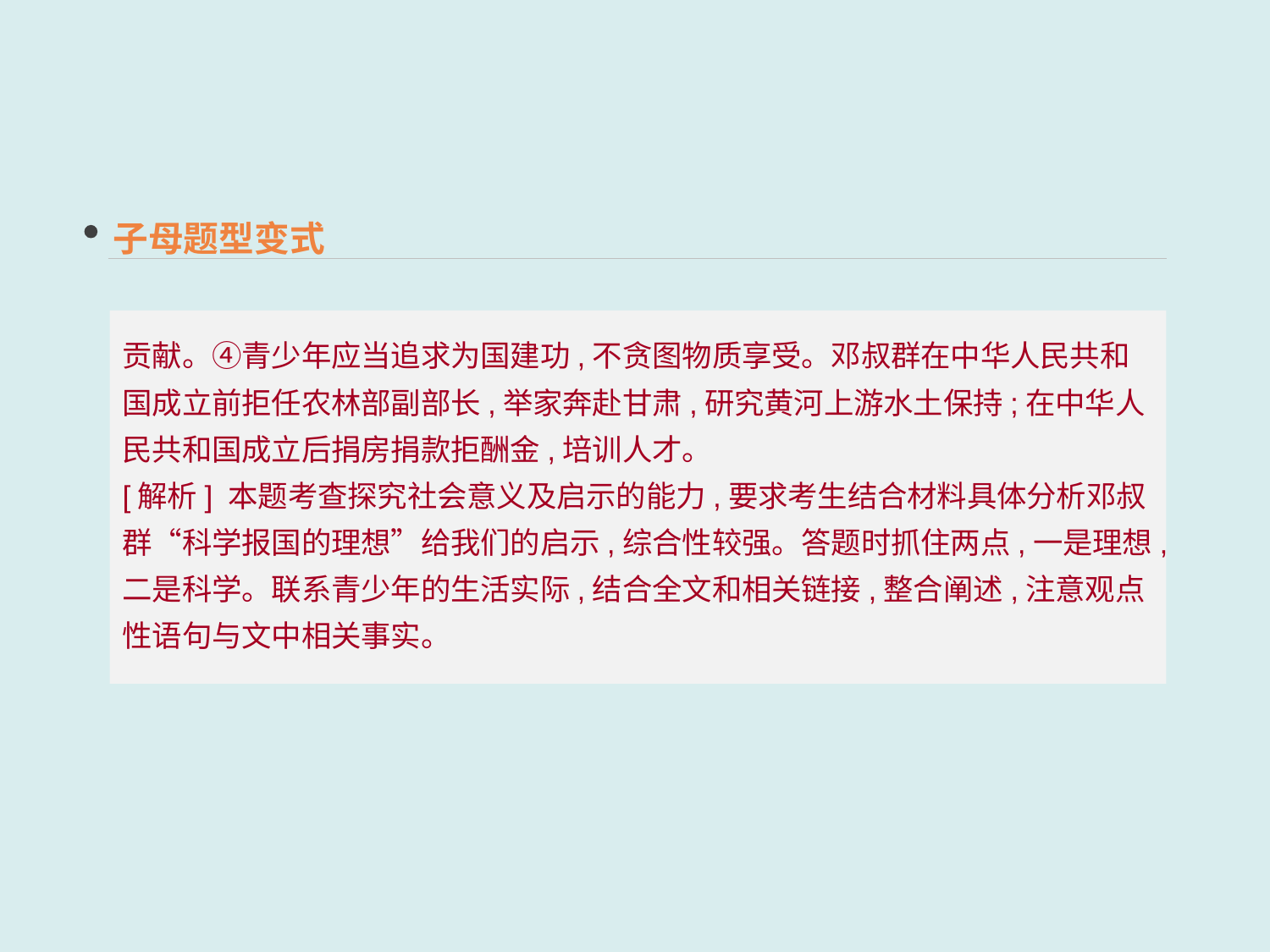

子母题型变式

贡献。④青少年应当追求为国建功,不贪图物质享受。邓叔群在中华人民共和国成立前拒任农林部副部长,举家奔赴甘肃,研究黄河上游水土保持;在中华人民共和国成立后捐房捐款拒酬金,培训人才。
[解析] 本题考查探究社会意义及启示的能力,要求考生结合材料具体分析邓叔群“科学报国的理想”给我们的启示,综合性较强。答题时抓住两点,一是理想,二是科学。联系青少年的生活实际,结合全文和相关链接,整合阐述,注意观点性语句与文中相关事实。